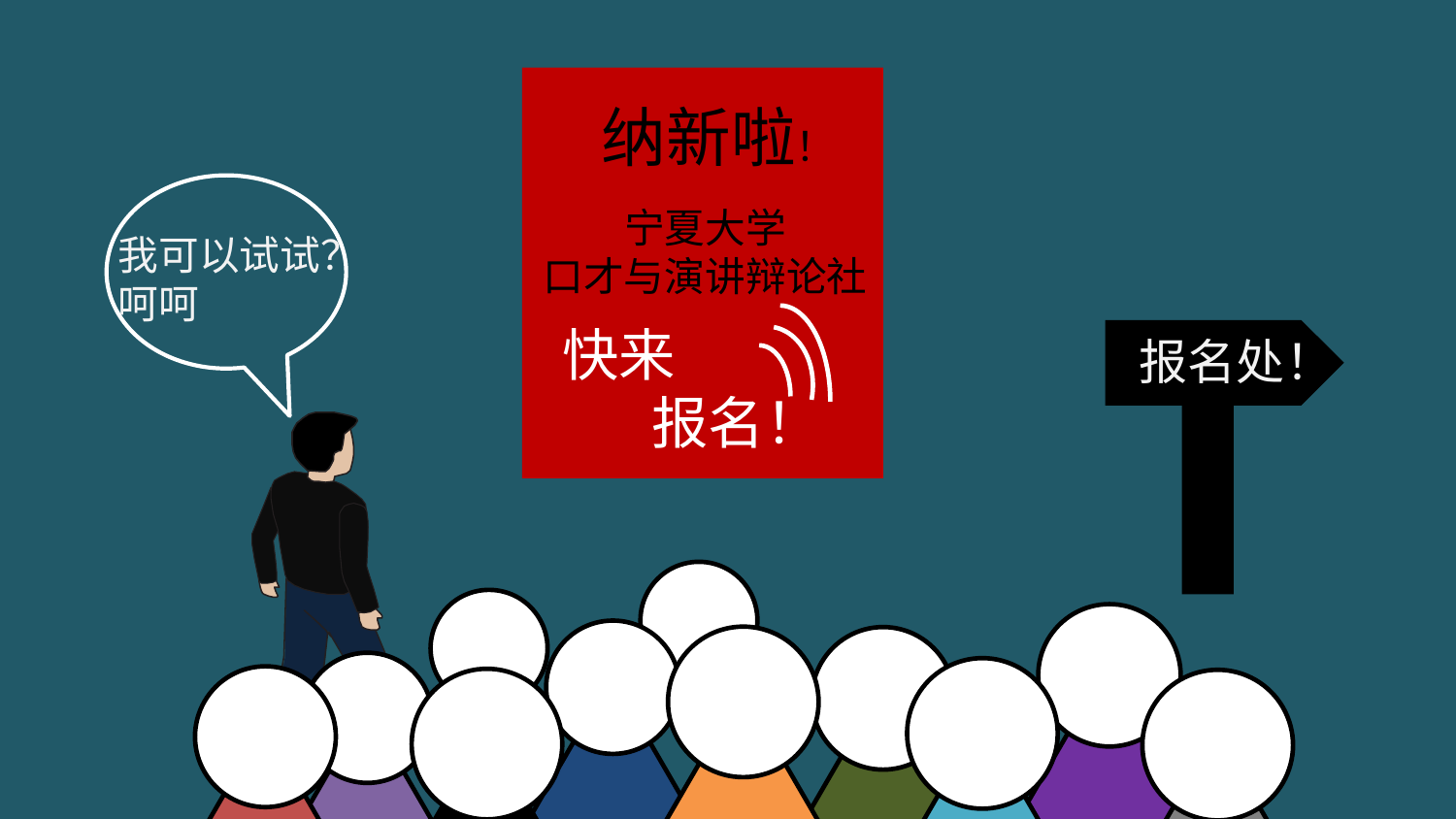

纳新啦！
宁夏大学
口才与演讲辩论社

快来
      报名！

我可以试试？
呵呵

报名处！